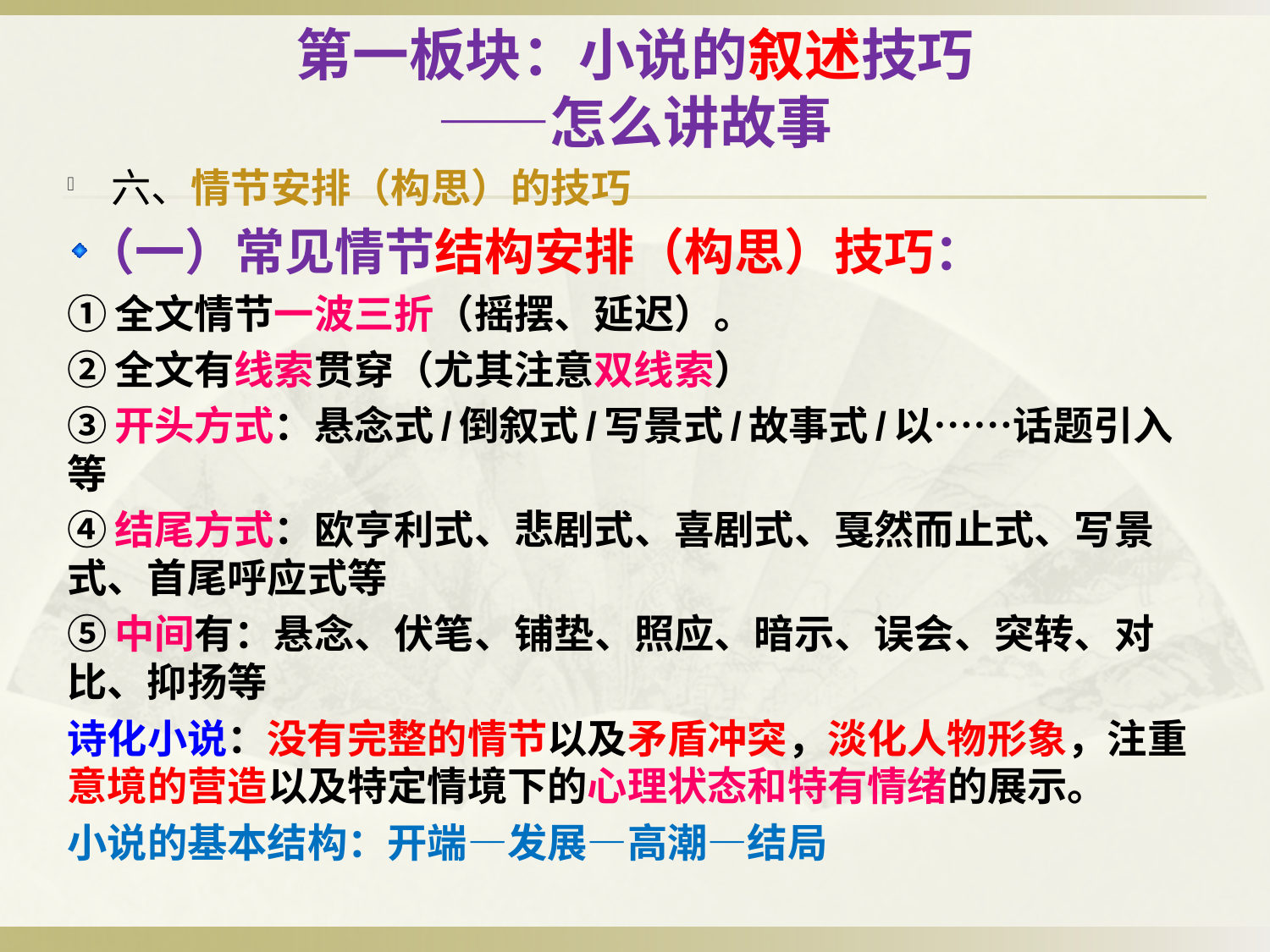

# 第一板块：小说的叙述技巧 ——怎么讲故事
六、情节安排（构思）的技巧
（一）常见情节结构安排（构思）技巧：
①全文情节一波三折（摇摆、延迟）。
②全文有线索贯穿（尤其注意双线索）
③开头方式：悬念式/倒叙式/写景式/故事式/以……话题引入等
④结尾方式：欧亨利式、悲剧式、喜剧式、戛然而止式、写景式、首尾呼应式等
⑤中间有：悬念、伏笔、铺垫、照应、暗示、误会、突转、对比、抑扬等
诗化小说：没有完整的情节以及矛盾冲突，淡化人物形象，注重意境的营造以及特定情境下的心理状态和特有情绪的展示。
小说的基本结构：开端—发展—高潮—结局